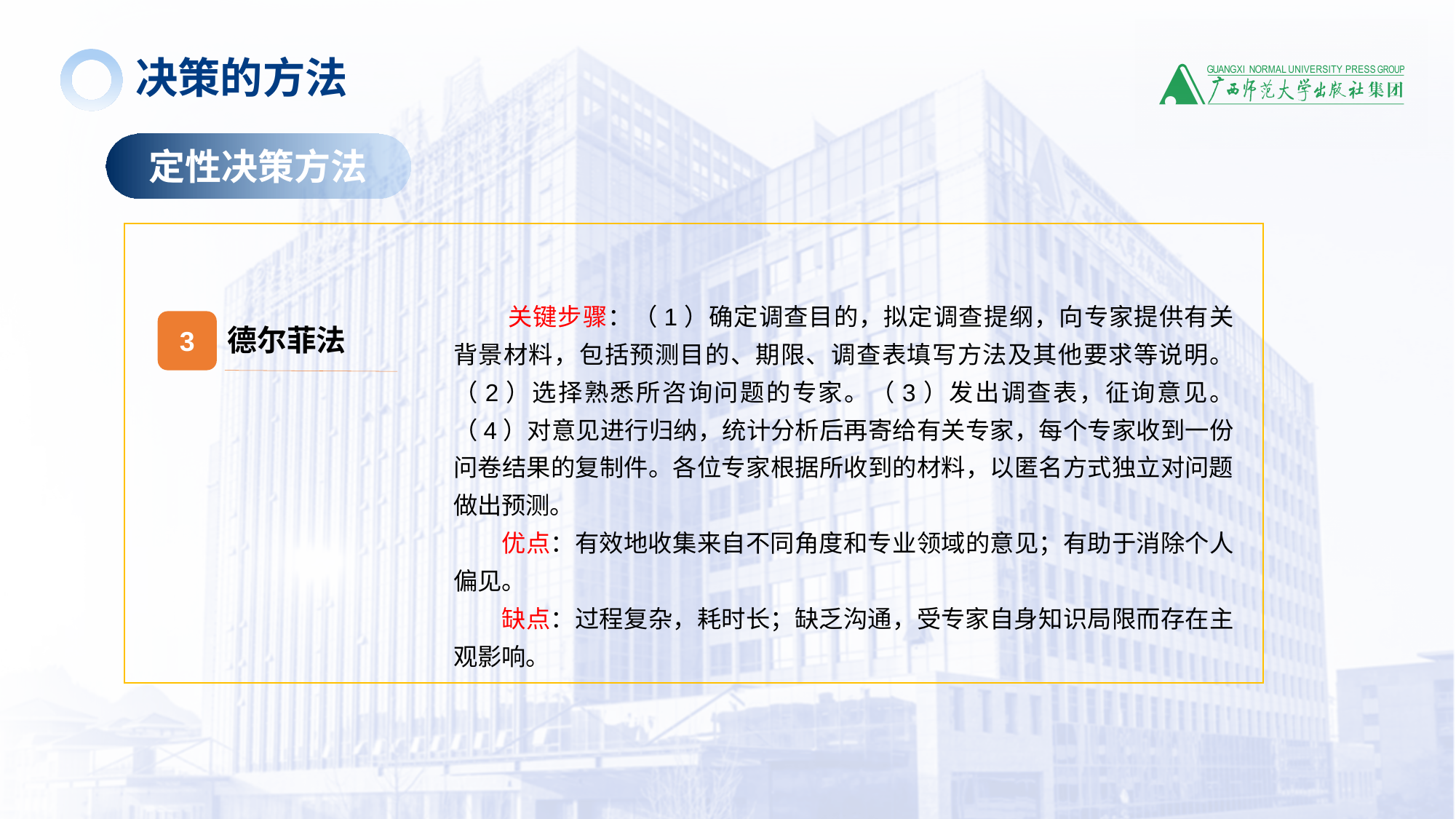

决策的方法

定性决策方法

关键步骤：（1）确定调查目的，拟定调查提纲，向专家提供有关背景材料，包括预测目的、期限、调查表填写方法及其他要求等说明。（2）选择熟悉所咨询问题的专家。（3）发出调查表，征询意见。（4）对意见进行归纳，统计分析后再寄给有关专家，每个专家收到一份问卷结果的复制件。各位专家根据所收到的材料，以匿名方式独立对问题做出预测。
优点：有效地收集来自不同角度和专业领域的意见；有助于消除个人偏见。
缺点：过程复杂，耗时长；缺乏沟通，受专家自身知识局限而存在主观影响。
3
德尔菲法